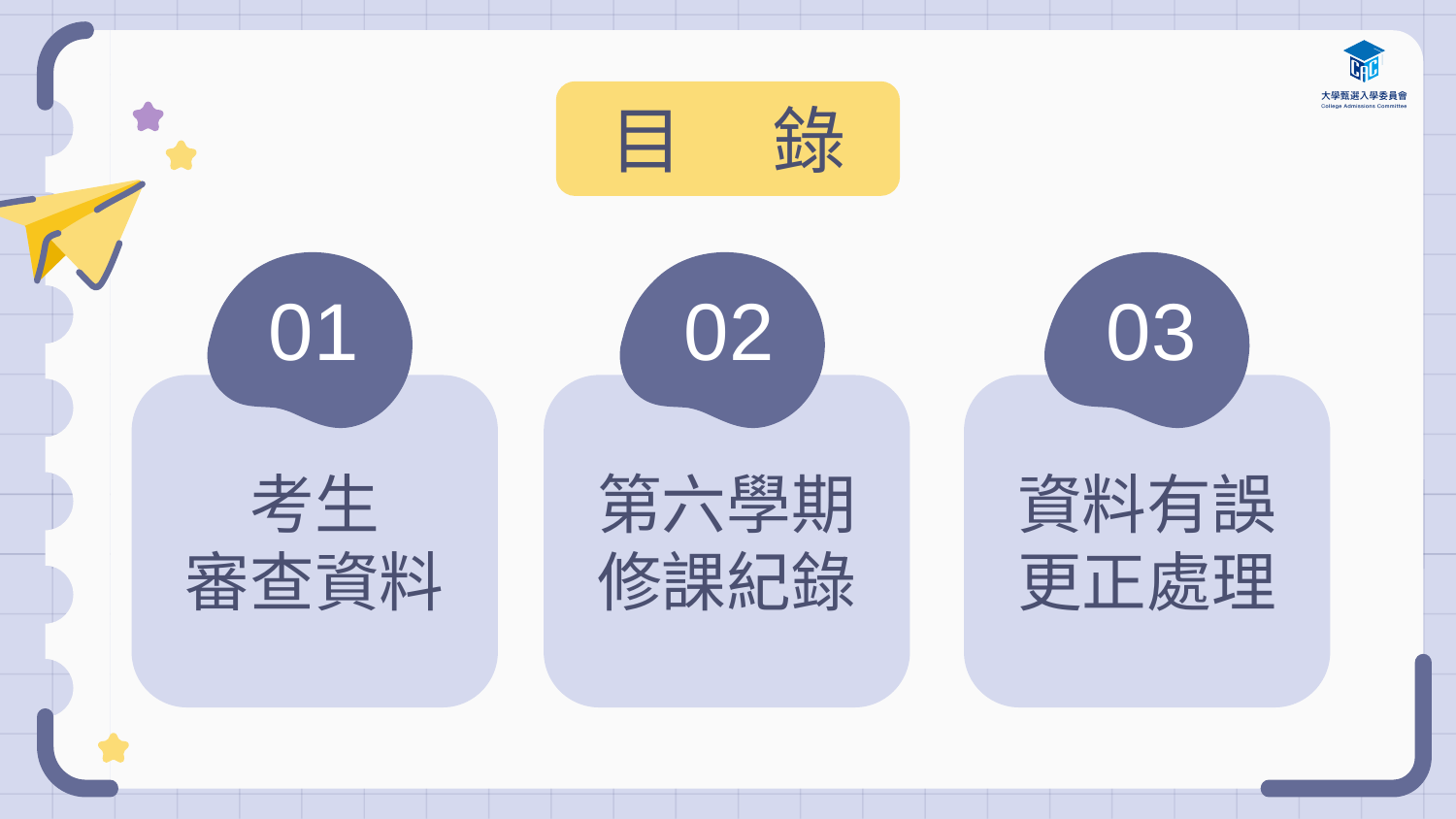

目  錄

01
02
03
考生
審查資料
第六學期
修課紀錄
資料有誤
更正處理